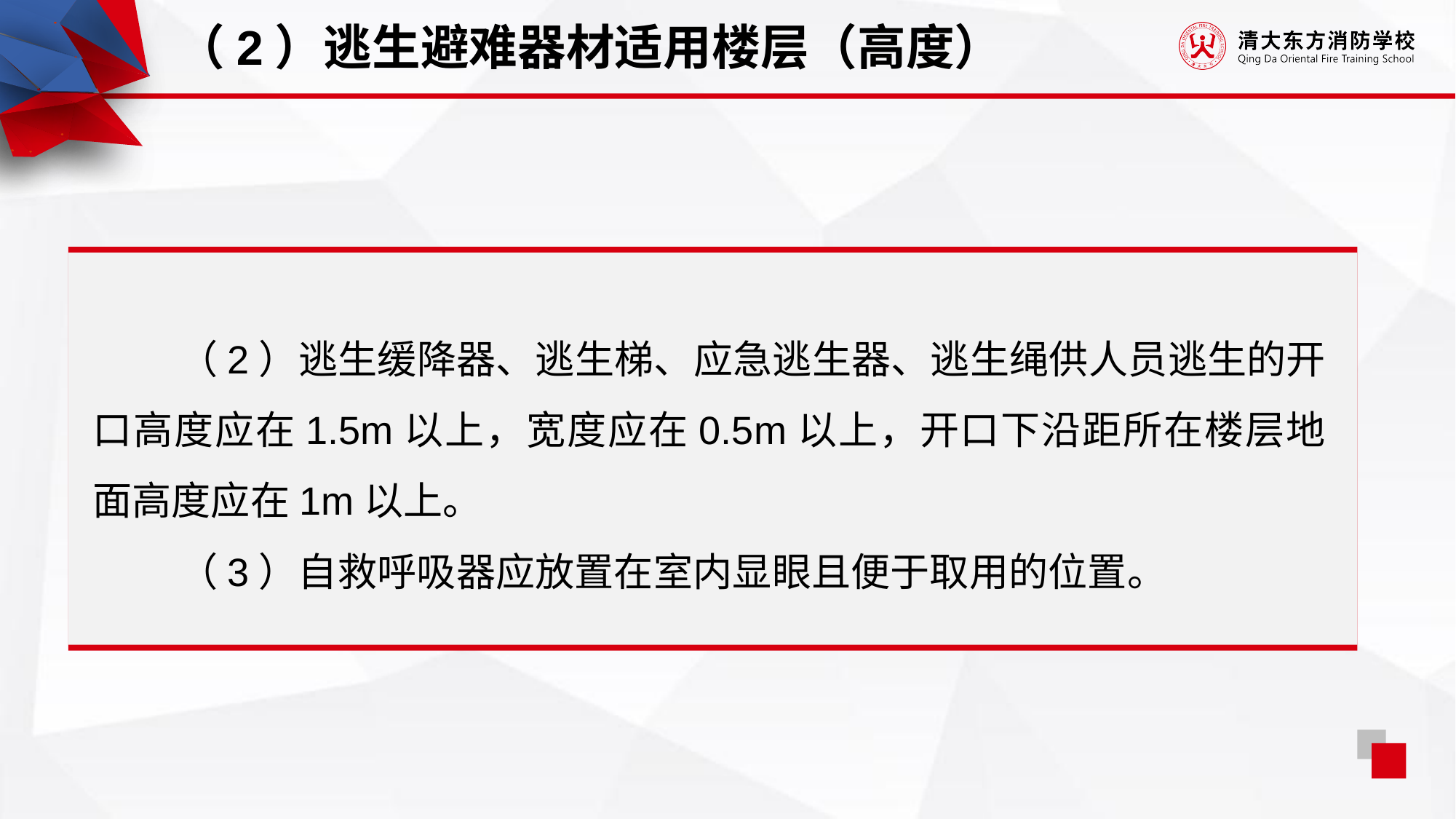

（2）逃生避难器材适用楼层（高度）

（2）逃生缓降器、逃生梯、应急逃生器、逃生绳供人员逃生的开口高度应在1.5m以上，宽度应在0.5m以上，开口下沿距所在楼层地面高度应在1m以上。
（3）自救呼吸器应放置在室内显眼且便于取用的位置。